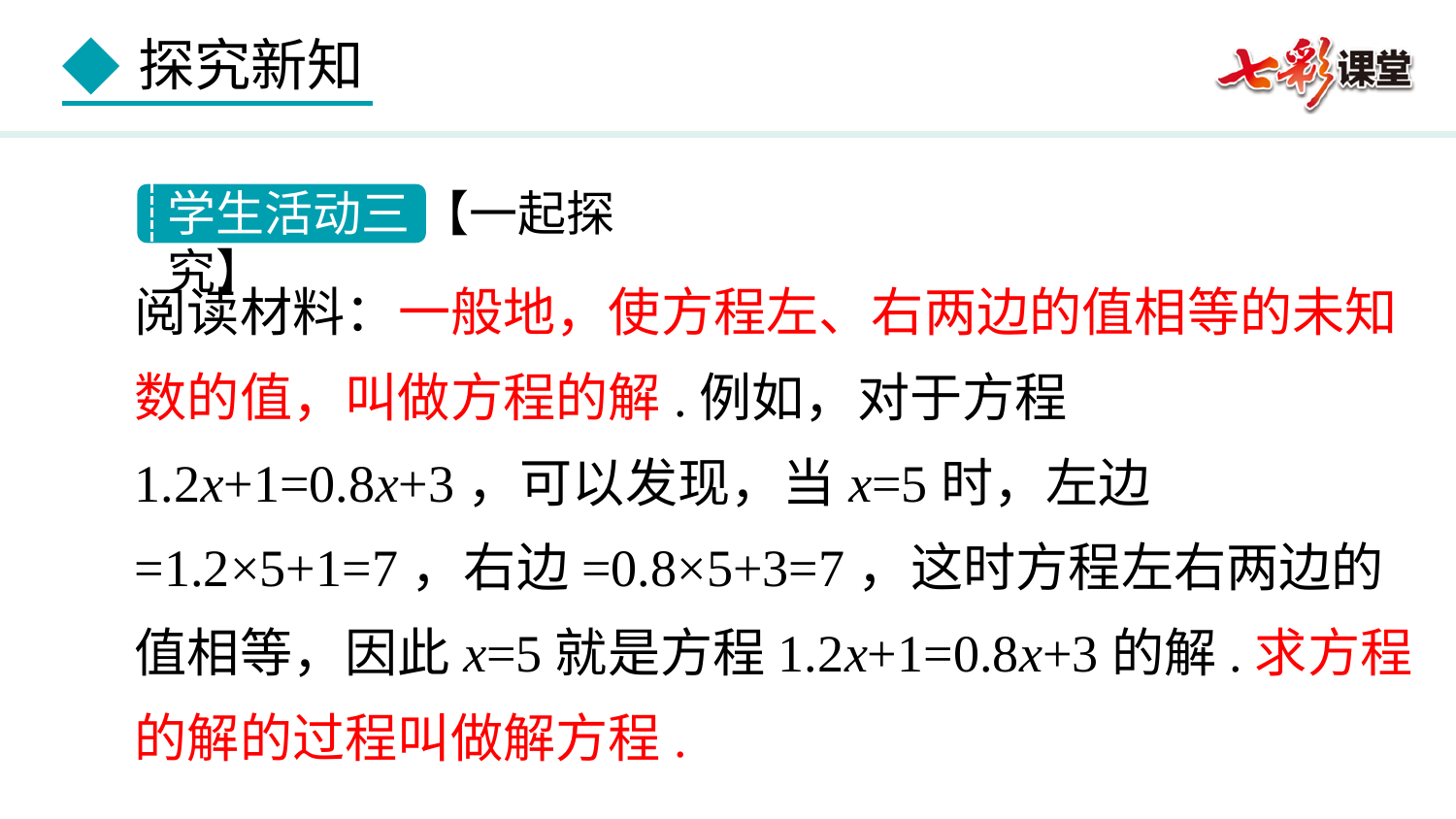

学生活动三 【一起探究】

阅读材料：一般地，使方程左、右两边的值相等的未知数的值，叫做方程的解.例如，对于方程1.2x+1=0.8x+3，可以发现，当x=5时，左边=1.2×5+1=7，右边=0.8×5+3=7，这时方程左右两边的值相等，因此x=5就是方程1.2x+1=0.8x+3的解.求方程的解的过程叫做解方程.